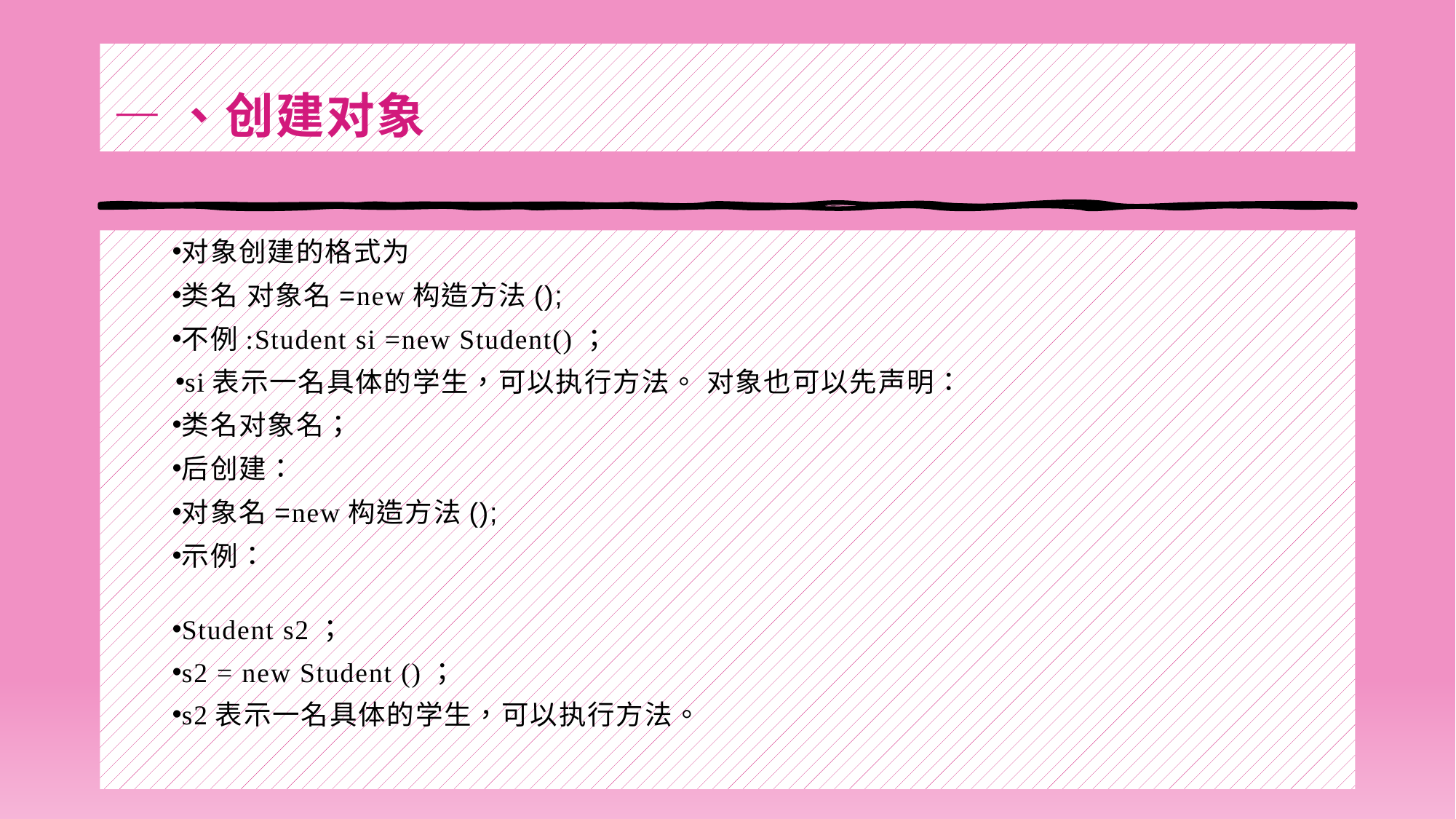

# —、创建对象
对象创建的格式为
类名 对象名=new构造方法();
不例:Student si =new Student()；
si表示一名具体的学生，可以执行方法。 对象也可以先声明：
类名对象名；
后创建：
对象名=new构造方法();
示例：
Student s2；
s2 = new Student ()；
s2表示一名具体的学生，可以执行方法。